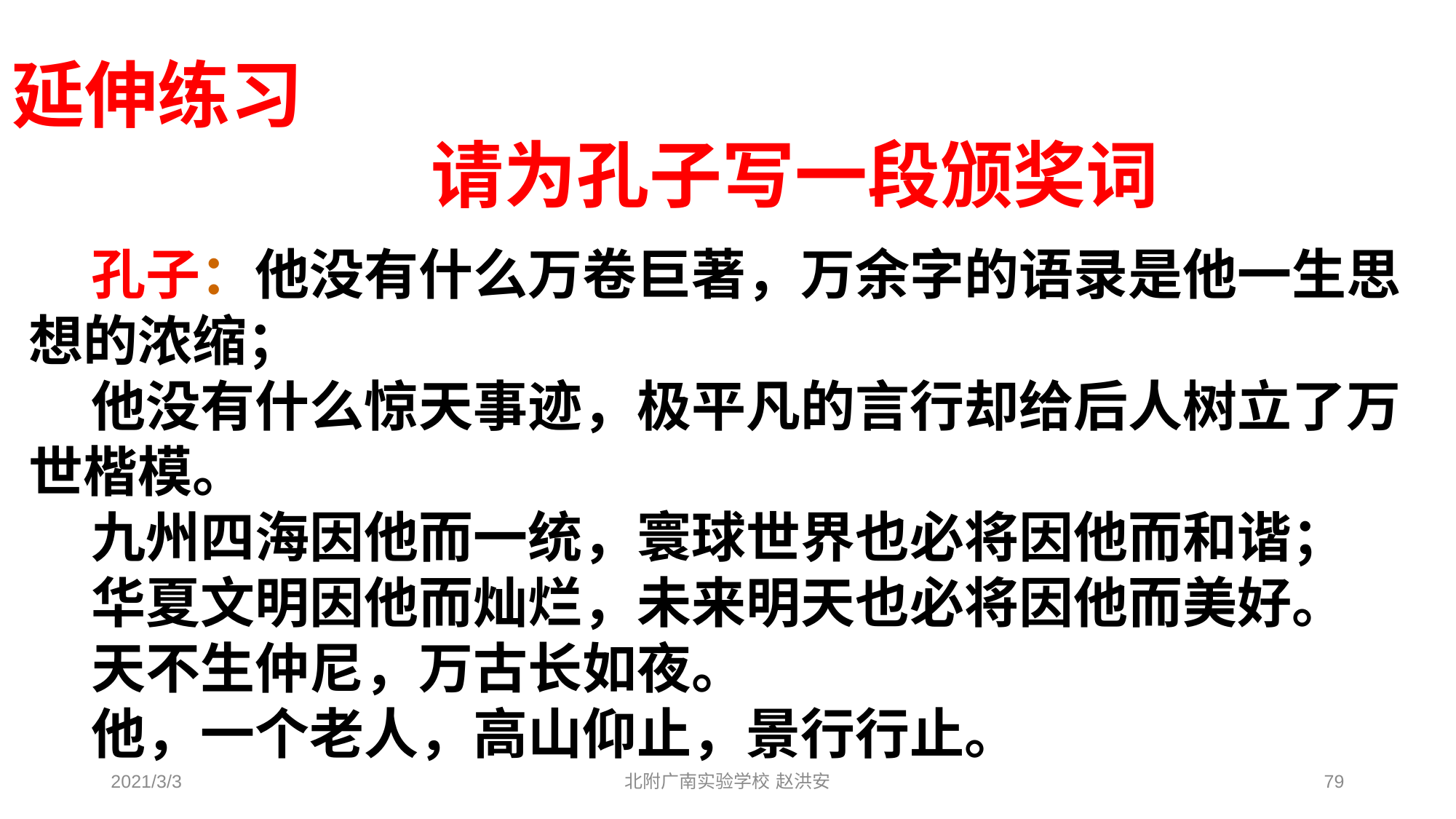

延伸练习
请为孔子写一段颁奖词
    孔子：他没有什么万卷巨著，万余字的语录是他一生思想的浓缩；
    他没有什么惊天事迹，极平凡的言行却给后人树立了万世楷模。
    九州四海因他而一统，寰球世界也必将因他而和谐；
    华夏文明因他而灿烂，未来明天也必将因他而美好。
    天不生仲尼，万古长如夜。
    他，一个老人，高山仰止，景行行止。
2021/3/3
北附广南实验学校 赵洪安
79